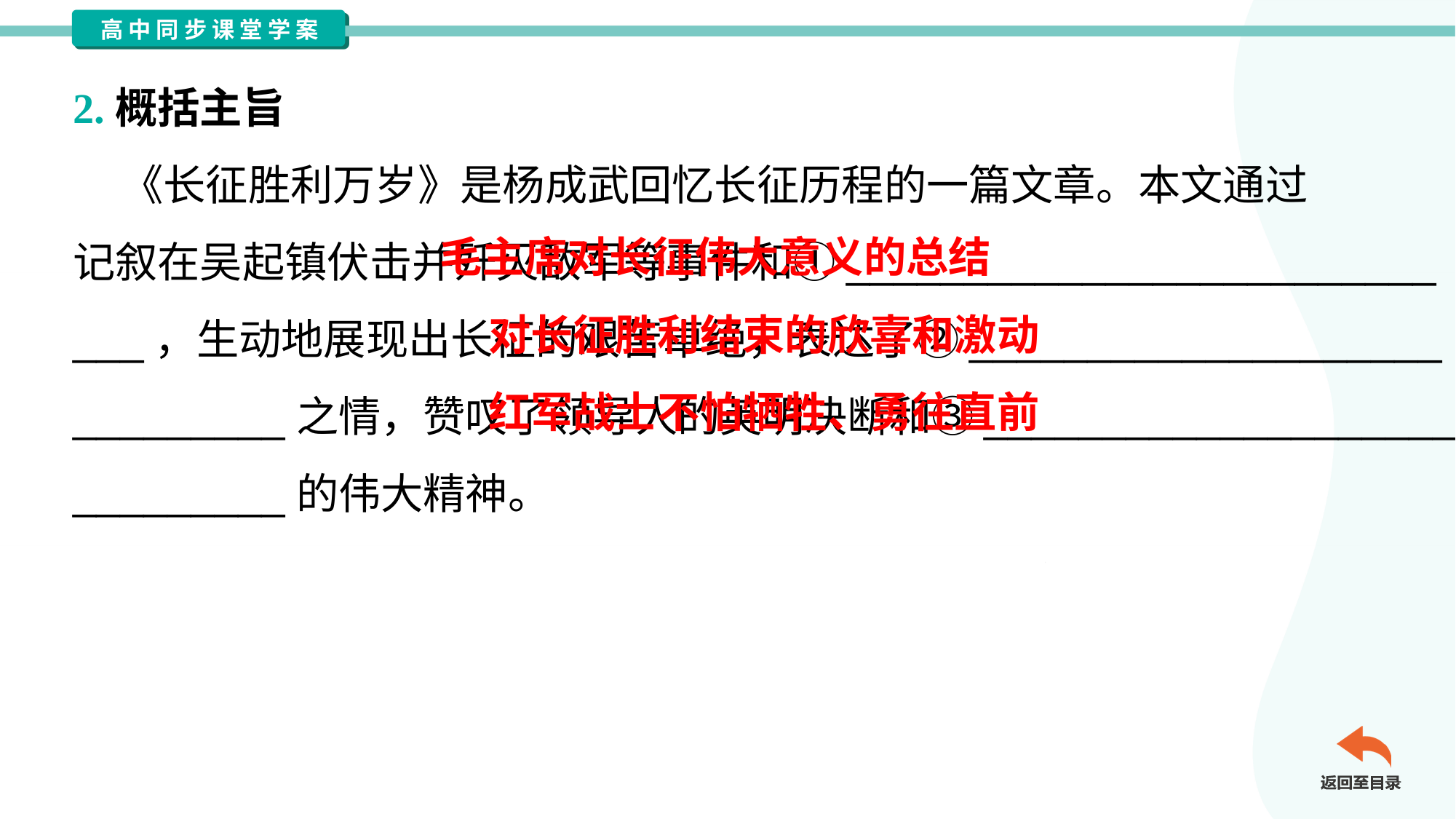

2.概括主旨
    《长征胜利万岁》是杨成武回忆长征历程的一篇文章。本文通过
记叙在吴起镇伏击并歼灭敌军等事件和①_________________________
___，生动地展现出长征的艰苦卓绝，表达了②____________________
_________之情，赞叹了领导人的英明决断和③____________________
_________的伟大精神。
                                     毛主席对长征伟大意义的总结
                                          对长征胜利结束的欣喜和激动
                                          红军战士不怕牺牲、勇往直前